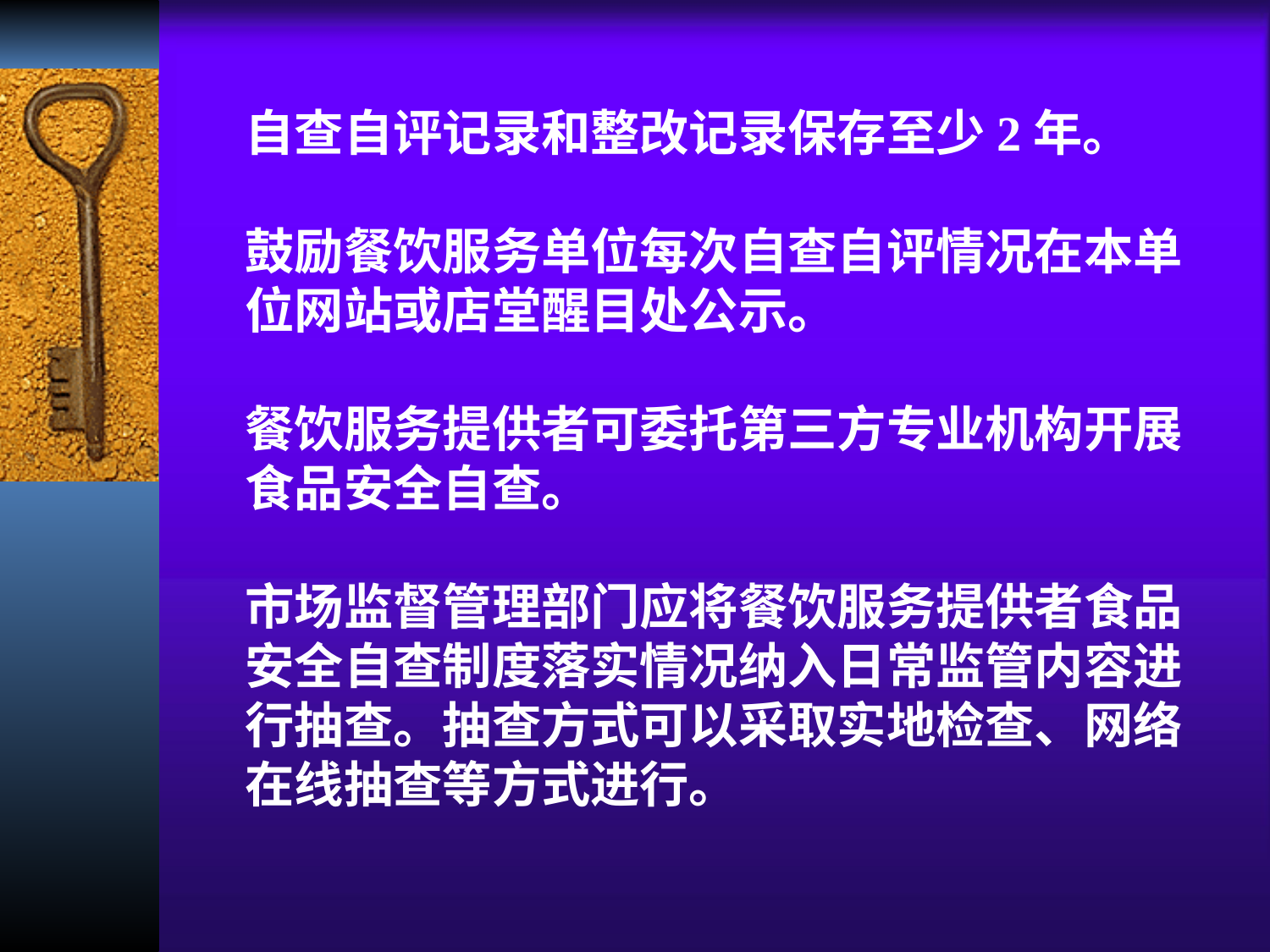

自查自评记录和整改记录保存至少2年。

鼓励餐饮服务单位每次自查自评情况在本单位网站或店堂醒目处公示。

餐饮服务提供者可委托第三方专业机构开展食品安全自查。

市场监督管理部门应将餐饮服务提供者食品安全自查制度落实情况纳入日常监管内容进行抽查。抽查方式可以采取实地检查、网络在线抽查等方式进行。